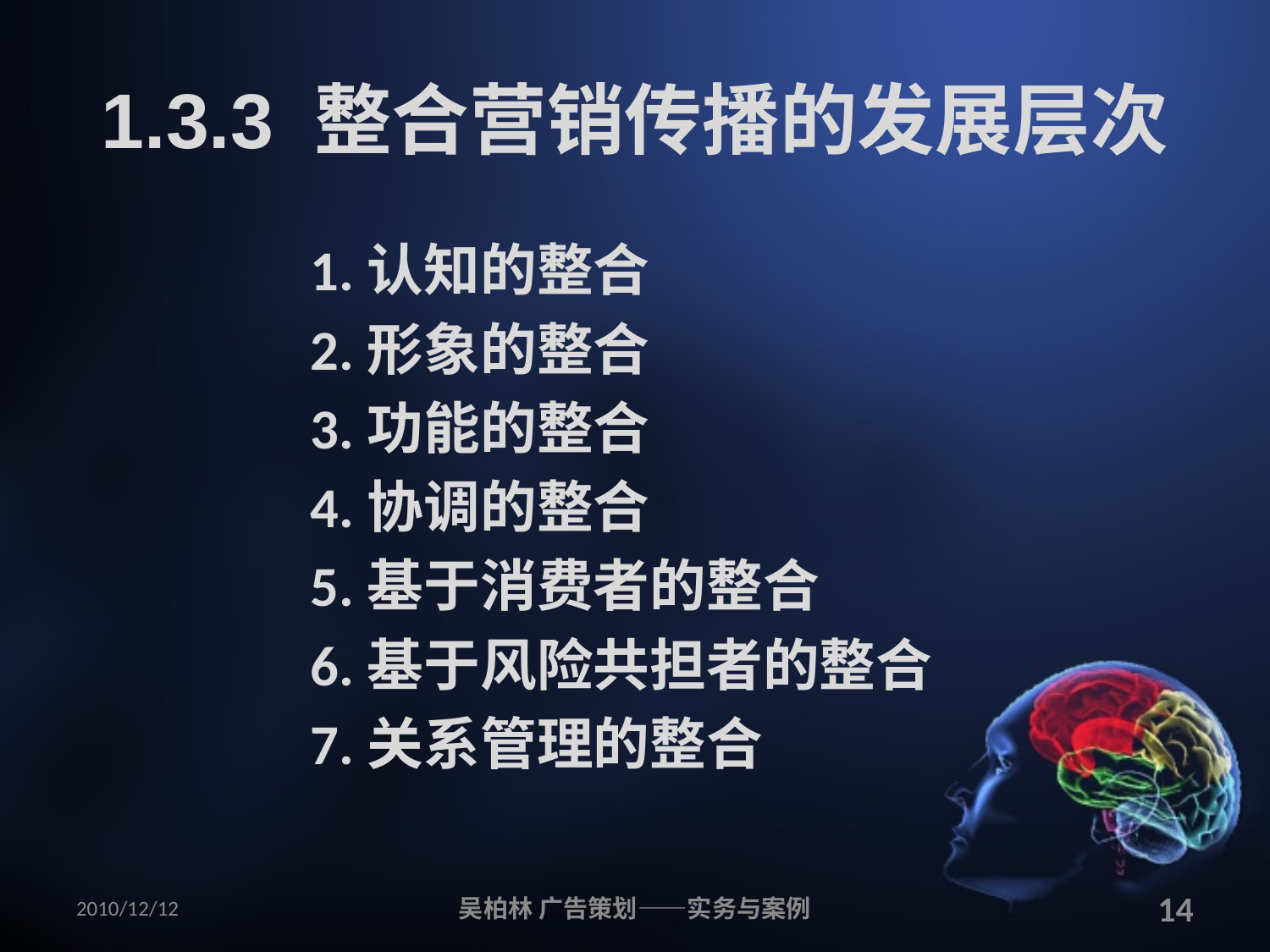

# 1.3.3 整合营销传播的发展层次
1.认知的整合
2.形象的整合
3.功能的整合
4.协调的整合
5.基于消费者的整合
6.基于风险共担者的整合
7.关系管理的整合
2010/12/12
吴柏林 广告策划——实务与案例
14